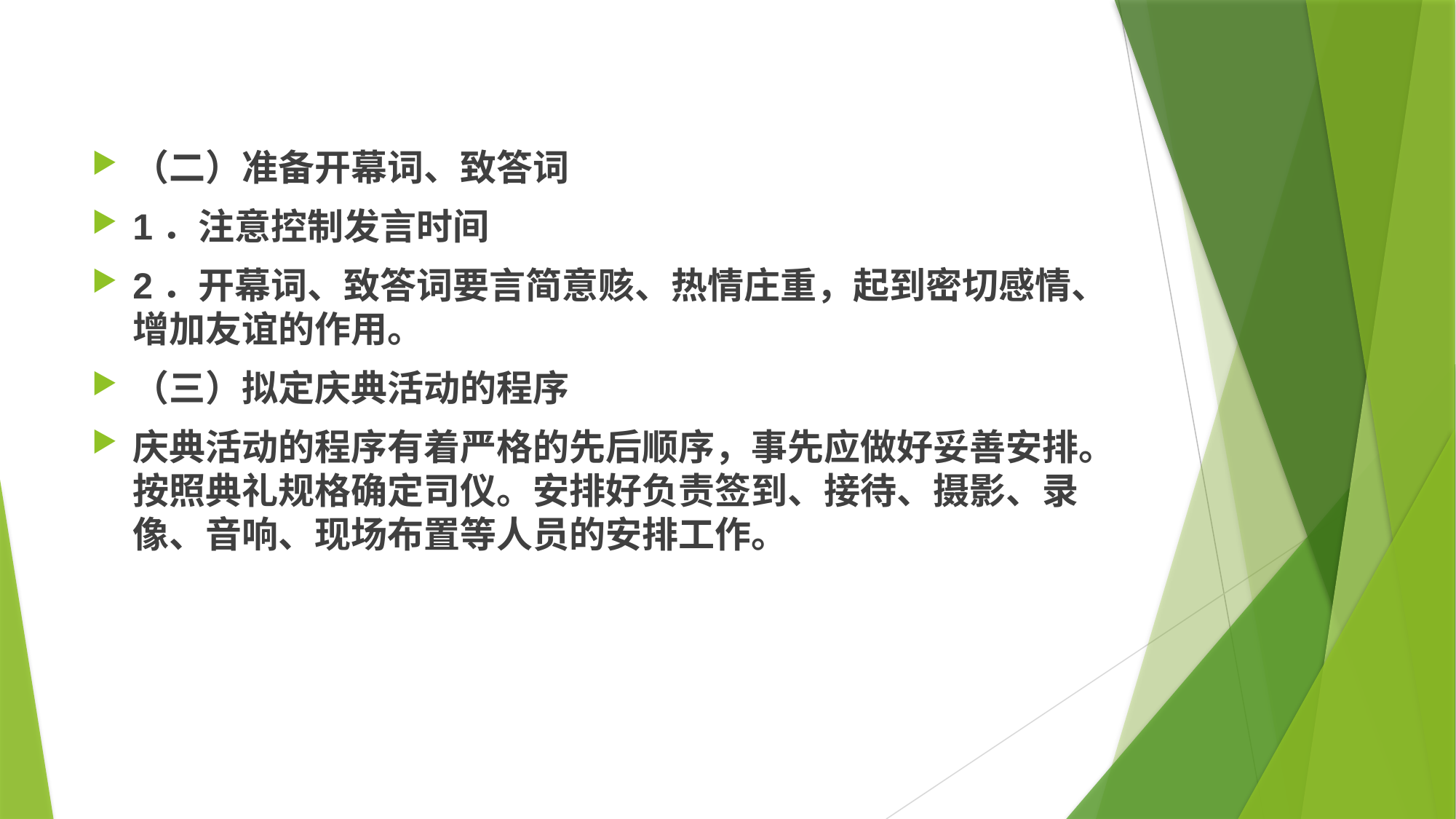

#
（二）准备开幕词、致答词
1．注意控制发言时间
2．开幕词、致答词要言简意赅、热情庄重，起到密切感情、增加友谊的作用。
（三）拟定庆典活动的程序
庆典活动的程序有着严格的先后顺序，事先应做好妥善安排。按照典礼规格确定司仪。安排好负责签到、接待、摄影、录像、音响、现场布置等人员的安排工作。